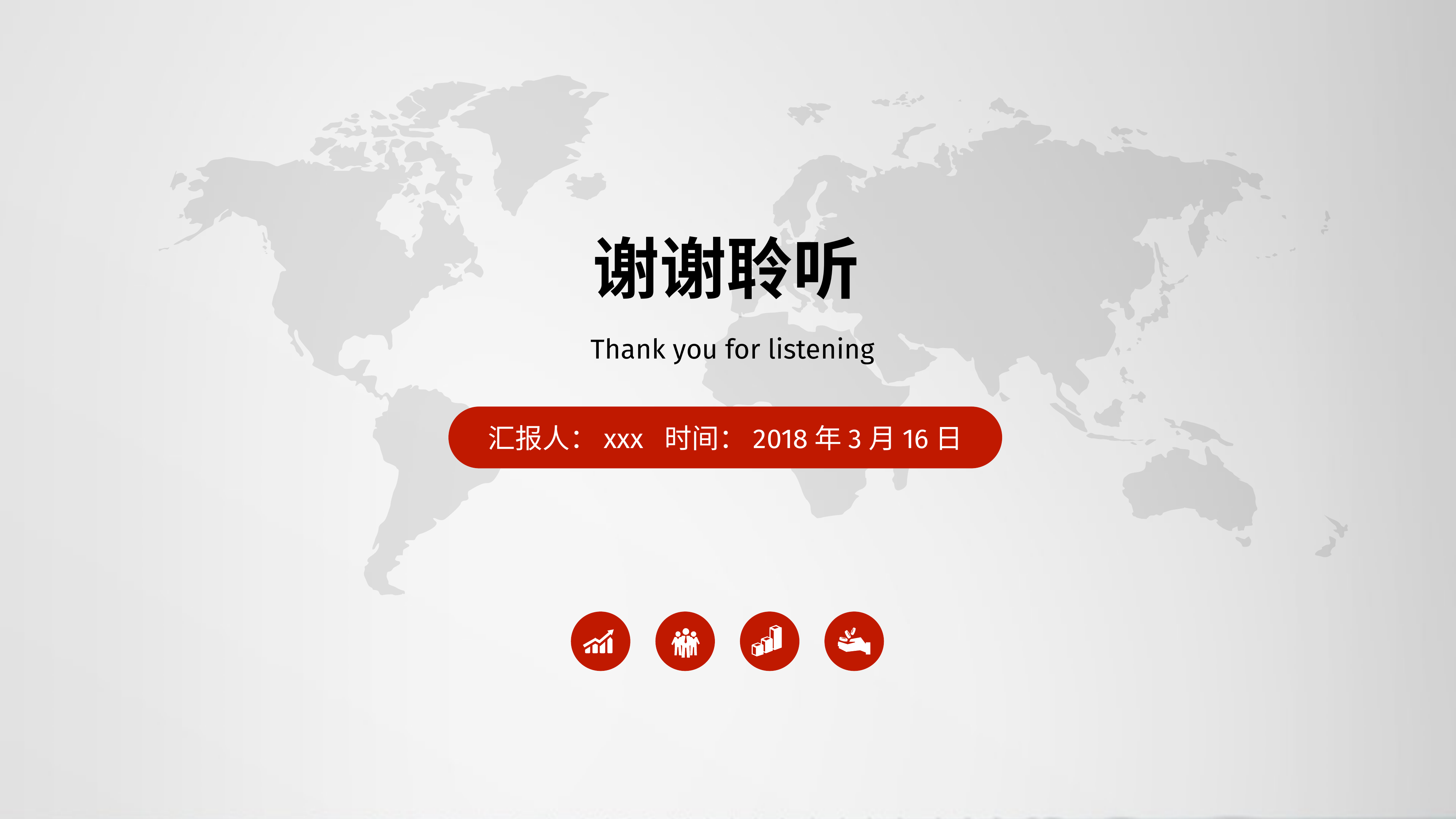

谢谢聆听
Thank you for listening
汇报人：xxx  时间：2018年3月16日